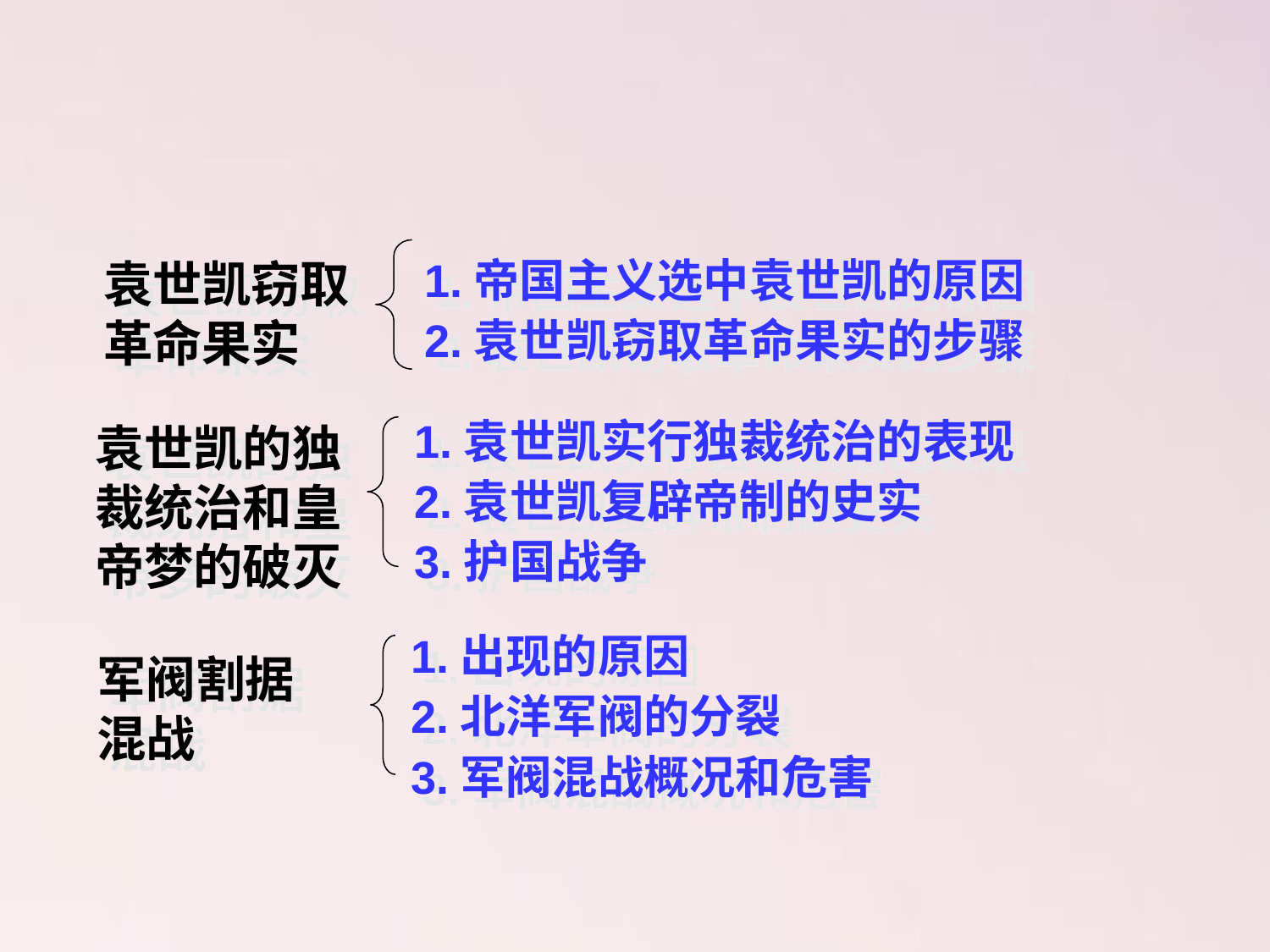

1.帝国主义选中袁世凯的原因
2.袁世凯窃取革命果实的步骤
袁世凯窃取革命果实
1.袁世凯实行独裁统治的表现
2.袁世凯复辟帝制的史实
3.护国战争
袁世凯的独裁统治和皇帝梦的破灭

1.出现的原因
2.北洋军阀的分裂
3.军阀混战概况和危害

军阀割据
混战